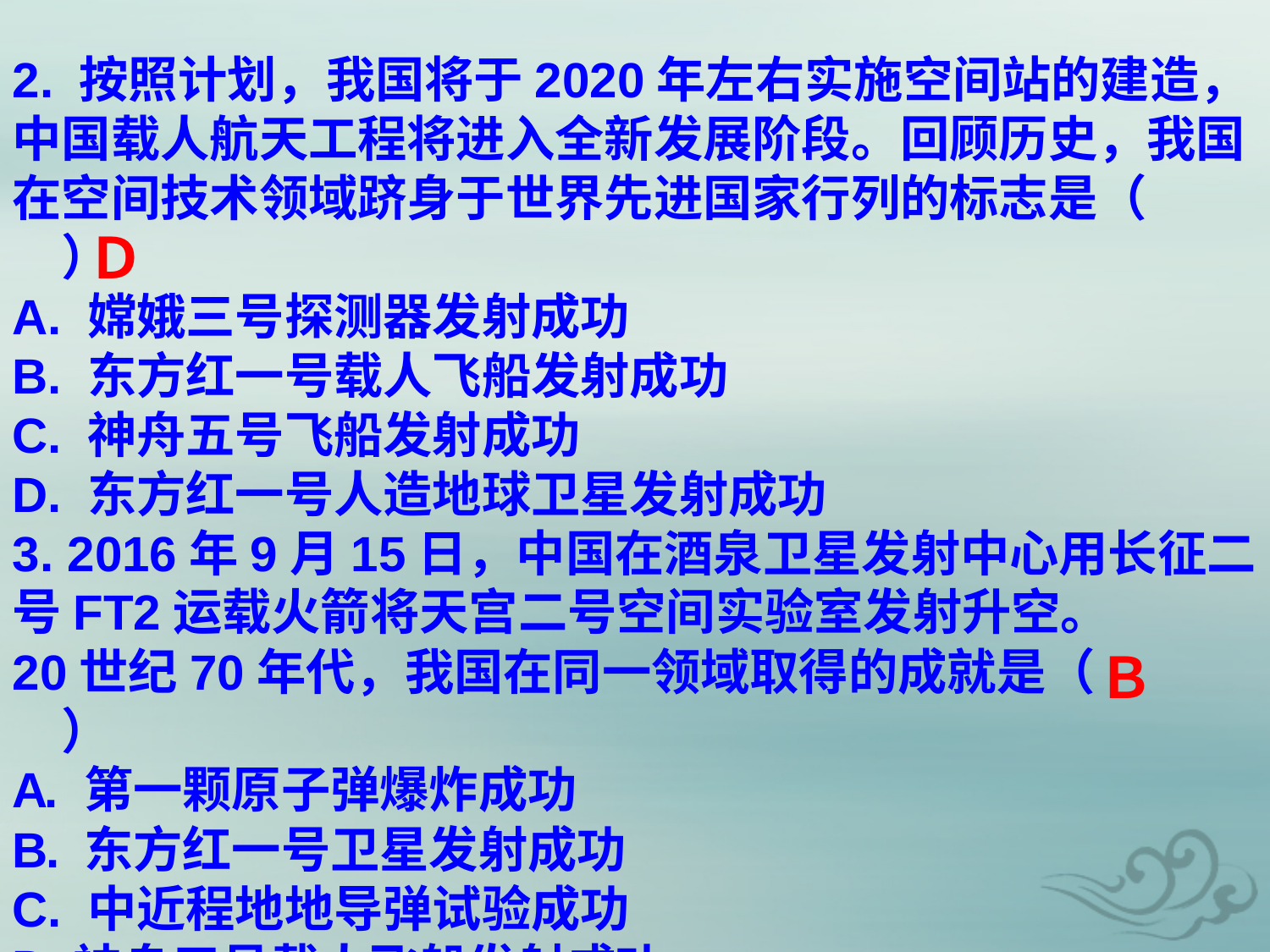

2. 按照计划，我国将于2020年左右实施空间站的建造，中国载人航天工程将进入全新发展阶段。回顾历史，我国在空间技术领域跻身于世界先进国家行列的标志是（　　　）
A. 嫦娥三号探测器发射成功
B. 东方红一号载人飞船发射成功
C. 神舟五号飞船发射成功
D. 东方红一号人造地球卫星发射成功
3. 2016年9月15日，中国在酒泉卫星发射中心用长征二号FT2运载火箭将天宫二号空间实验室发射升空。
20世纪70年代，我国在同一领域取得的成就是（　　　）
第一颗原子弹爆炸成功
东方红一号卫星发射成功
C. 中近程地地导弹试验成功
D.神舟五号载人飞船发射成功
Ｄ
Ｂ